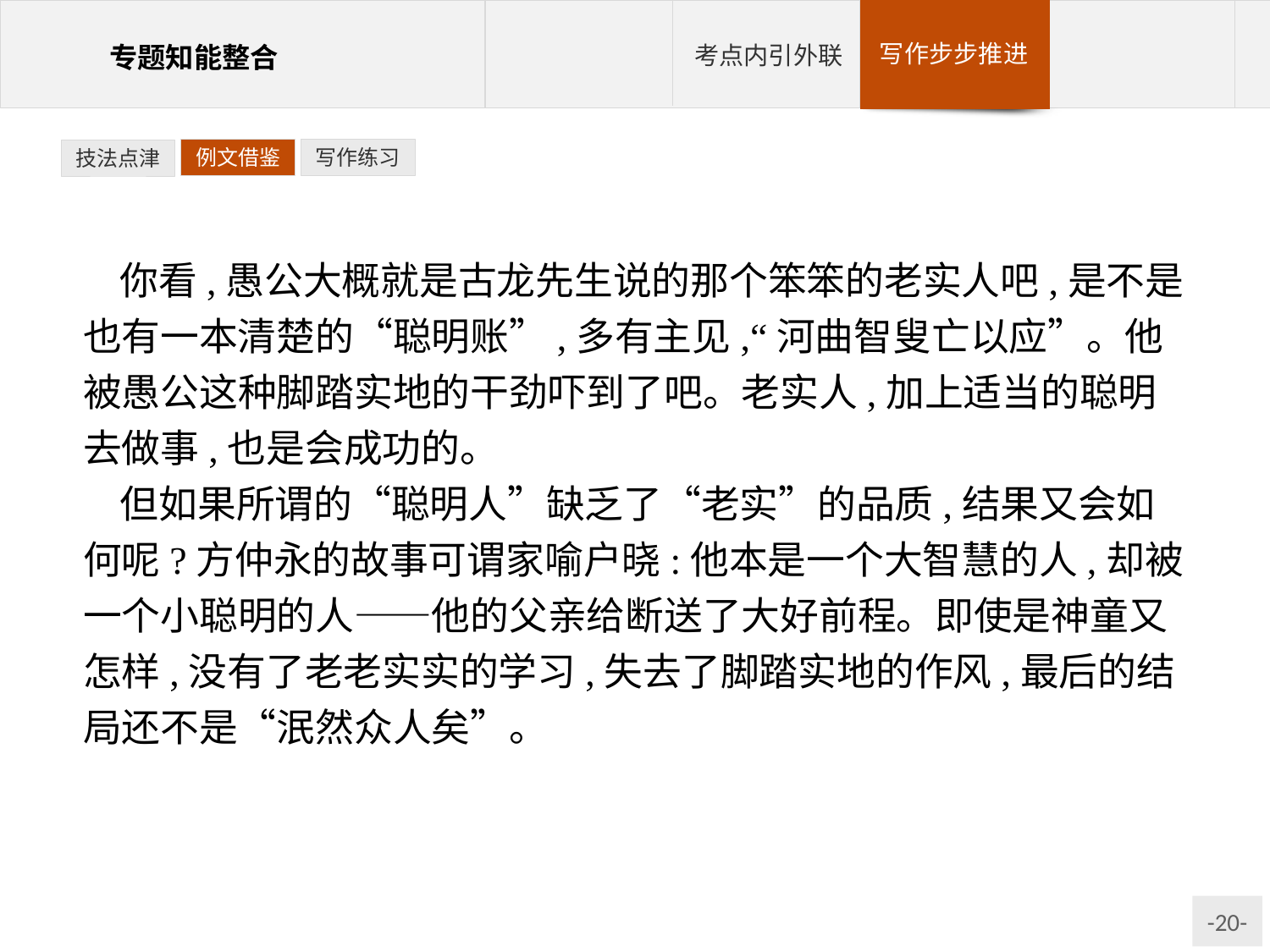

例文借鉴
写作练习
技法点津
你看,愚公大概就是古龙先生说的那个笨笨的老实人吧,是不是也有一本清楚的“聪明账”,多有主见,“河曲智叟亡以应”。他被愚公这种脚踏实地的干劲吓到了吧。老实人,加上适当的聪明去做事,也是会成功的。
但如果所谓的“聪明人”缺乏了“老实”的品质,结果又会如何呢?方仲永的故事可谓家喻户晓:他本是一个大智慧的人,却被一个小聪明的人——他的父亲给断送了大好前程。即使是神童又怎样,没有了老老实实的学习,失去了脚踏实地的作风,最后的结局还不是“泯然众人矣”。